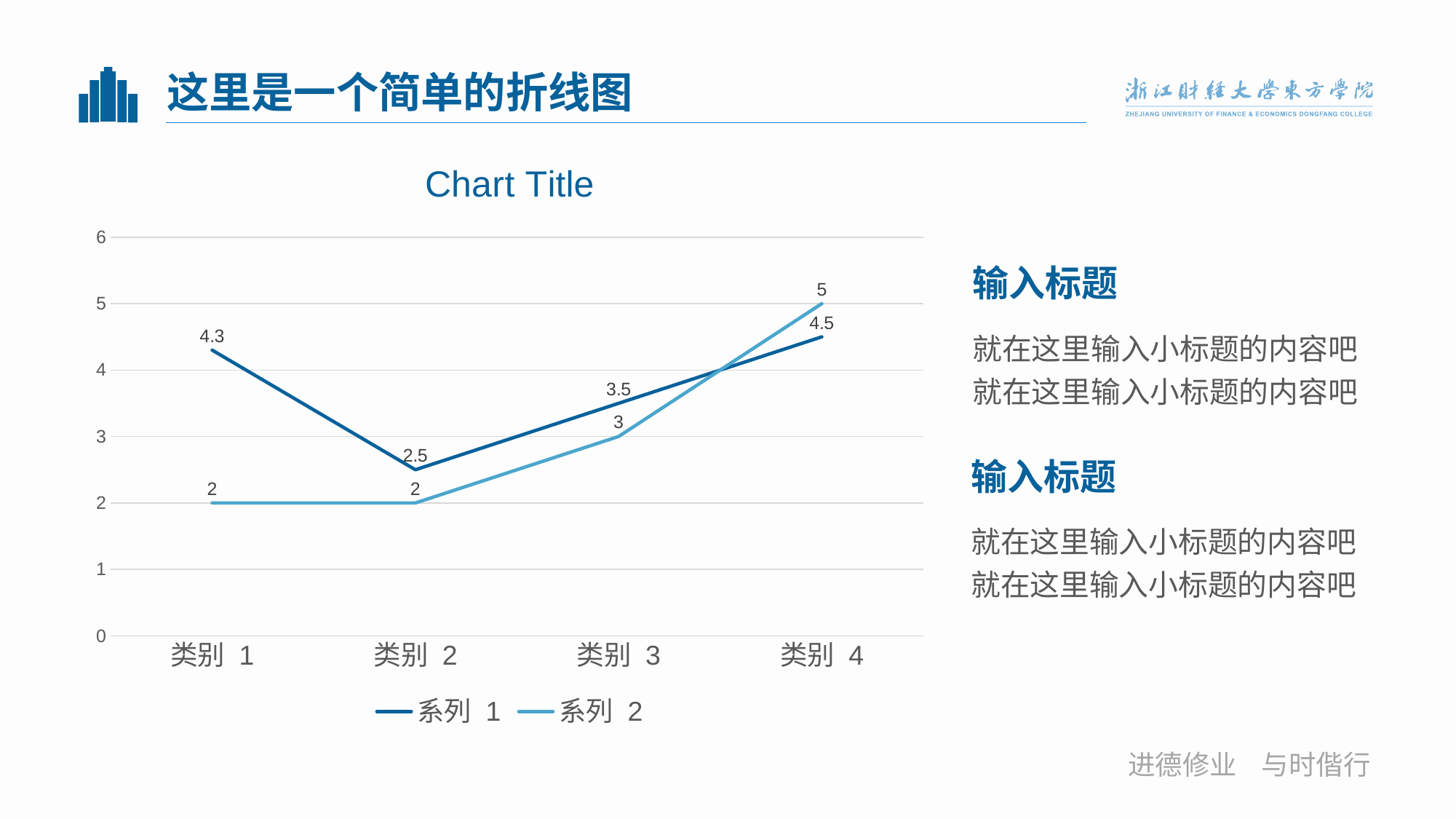

# 这里是一个简单的折线图

### Chart:

| Category | 系列 1 | 系列 2 |
|---|---|---|
| 类别 1 | 4.3 | 2.0 |
| 类别 2 | 2.5 | 2.0 |
| 类别 3 | 3.5 | 3.0 |
| 类别 4 | 4.5 | 5.0 |
输入标题
就在这里输入小标题的内容吧就在这里输入小标题的内容吧
输入标题
就在这里输入小标题的内容吧就在这里输入小标题的内容吧